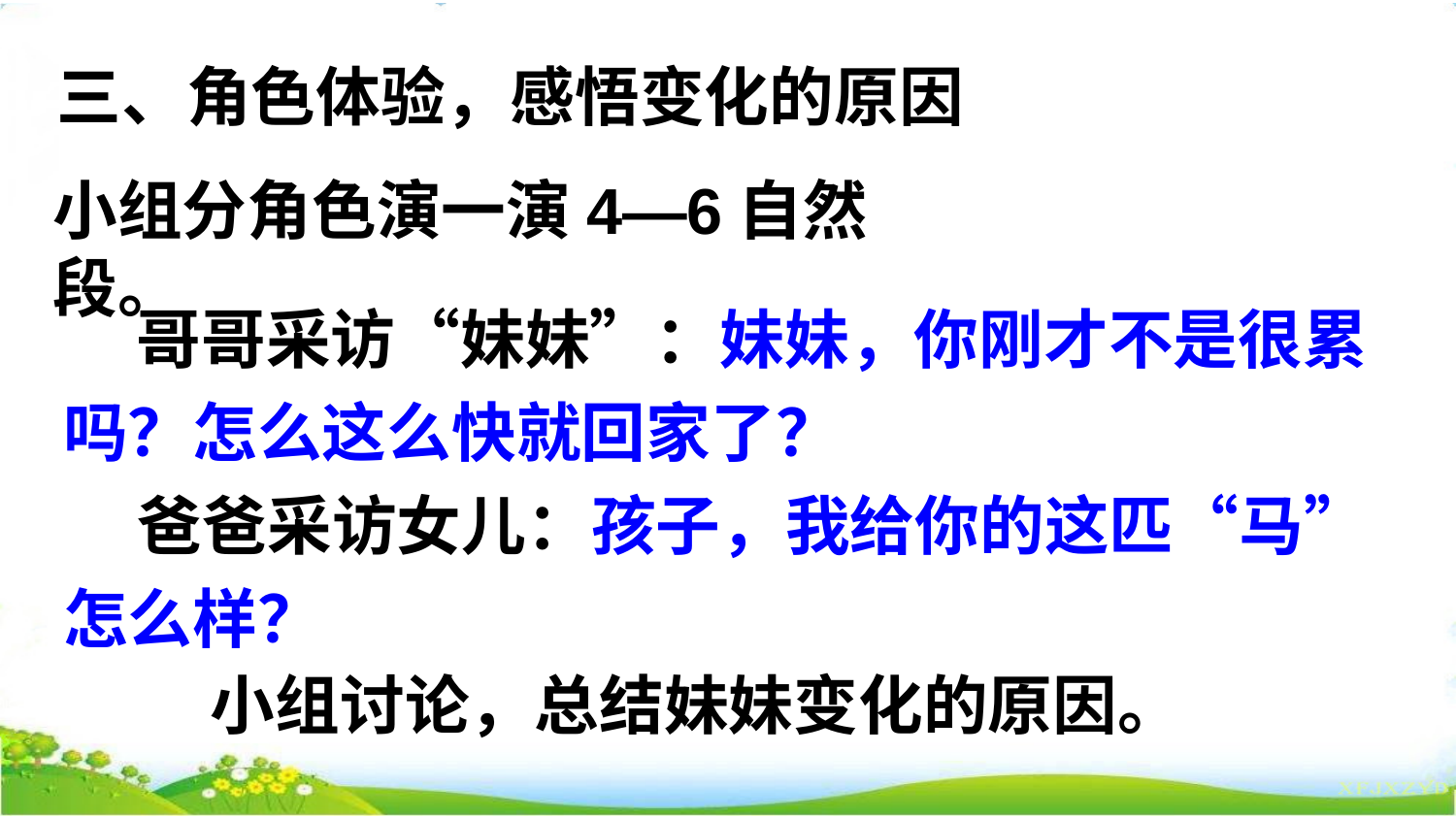

三、角色体验，感悟变化的原因
小组分角色演一演4—6自然段。
    哥哥采访“妹妹”：妹妹，你刚才不是很累吗？怎么这么快就回家了？
    爸爸采访女儿：孩子，我给你的这匹“马”怎么样？
小组讨论，总结妹妹变化的原因。